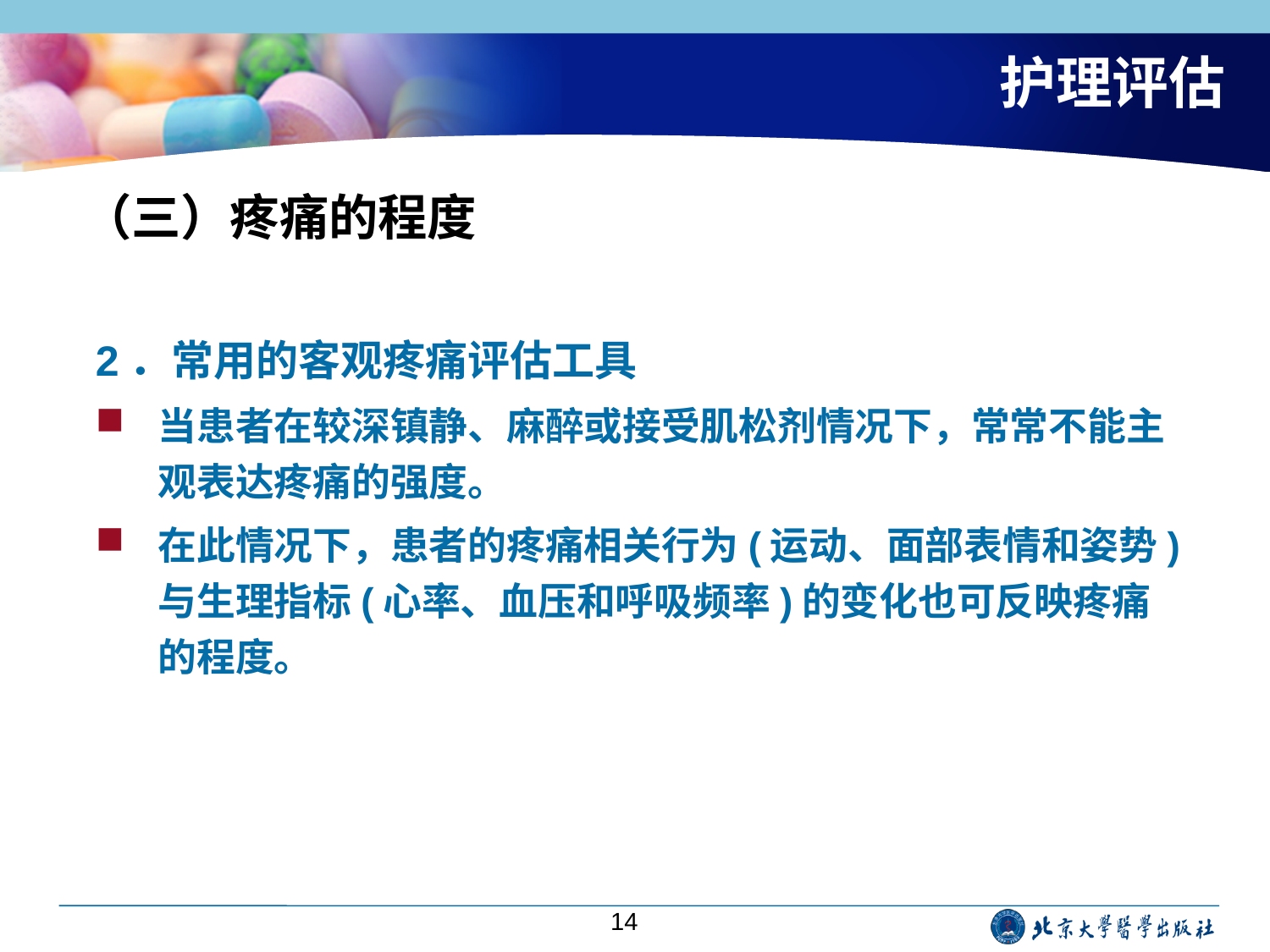

# 护理评估
（三）疼痛的程度

2．常用的客观疼痛评估工具
当患者在较深镇静、麻醉或接受肌松剂情况下，常常不能主观表达疼痛的强度。
在此情况下，患者的疼痛相关行为(运动、面部表情和姿势)与生理指标(心率、血压和呼吸频率)的变化也可反映疼痛的程度。

14